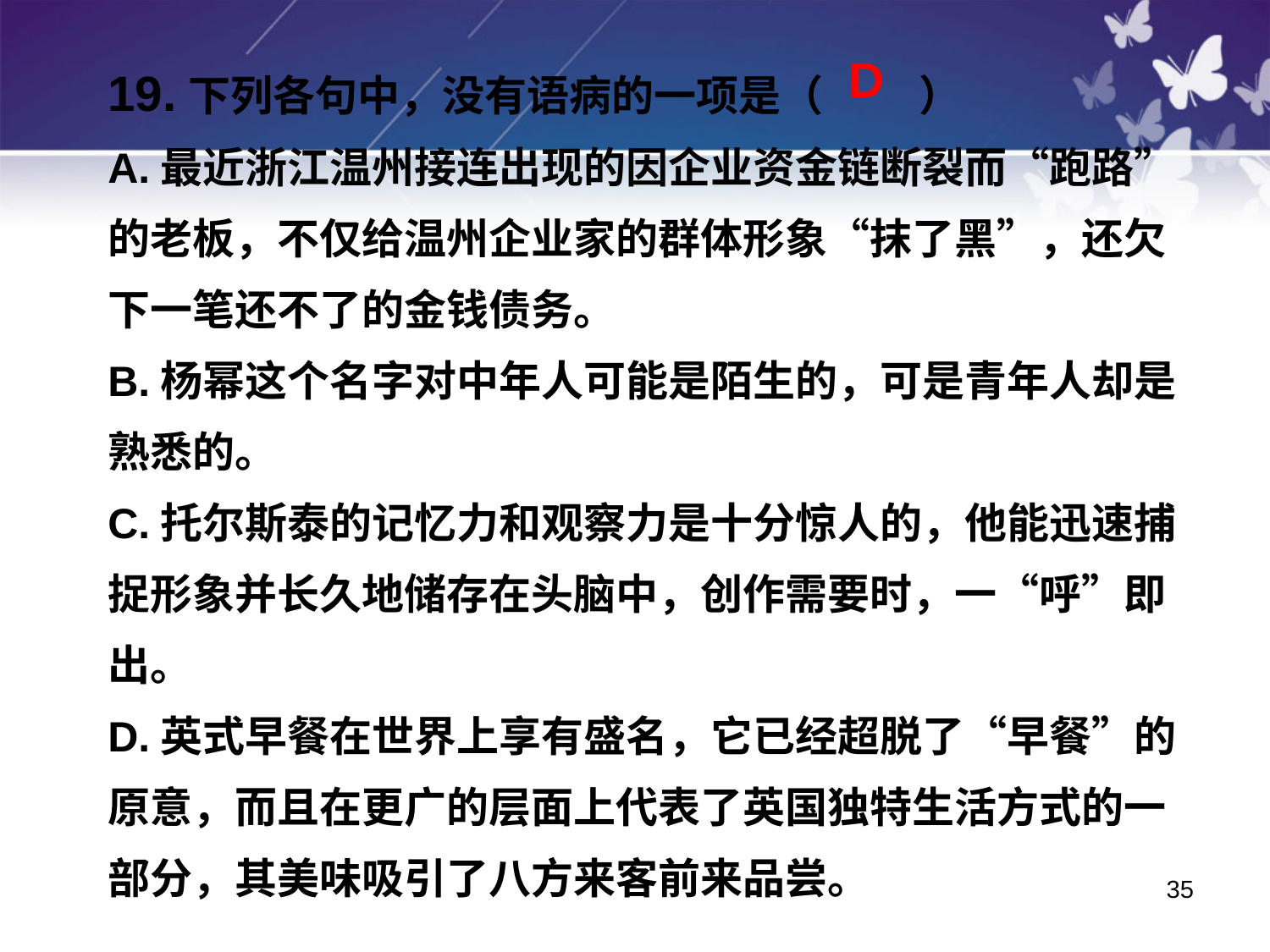

19.下列各句中，没有语病的一项是（          ）
A.最近浙江温州接连出现的因企业资金链断裂而“跑路”的老板，不仅给温州企业家的群体形象“抹了黑”，还欠下一笔还不了的金钱债务。
B.杨幂这个名字对中年人可能是陌生的，可是青年人却是熟悉的。
C.托尔斯泰的记忆力和观察力是十分惊人的，他能迅速捕捉形象并长久地储存在头脑中，创作需要时，一“呼”即出。
D.英式早餐在世界上享有盛名，它已经超脱了“早餐”的原意，而且在更广的层面上代表了英国独特生活方式的一部分，其美味吸引了八方来客前来品尝。
D
35